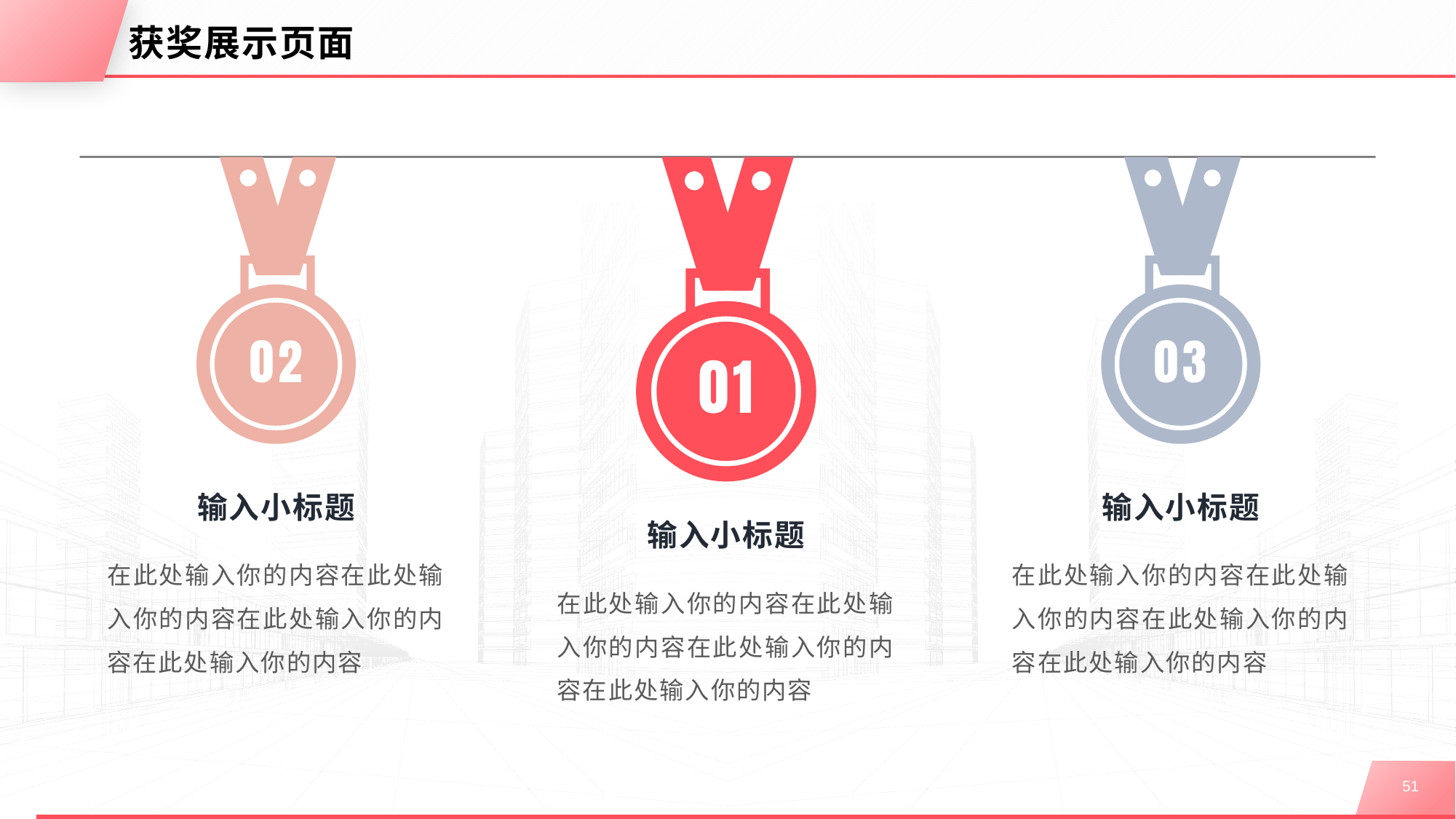

# 获奖展示页面

02

01

03
输入小标题
在此处输入你的内容在此处输入你的内容在此处输入你的内容在此处输入你的内容
输入小标题
在此处输入你的内容在此处输入你的内容在此处输入你的内容在此处输入你的内容
输入小标题
在此处输入你的内容在此处输入你的内容在此处输入你的内容在此处输入你的内容
51